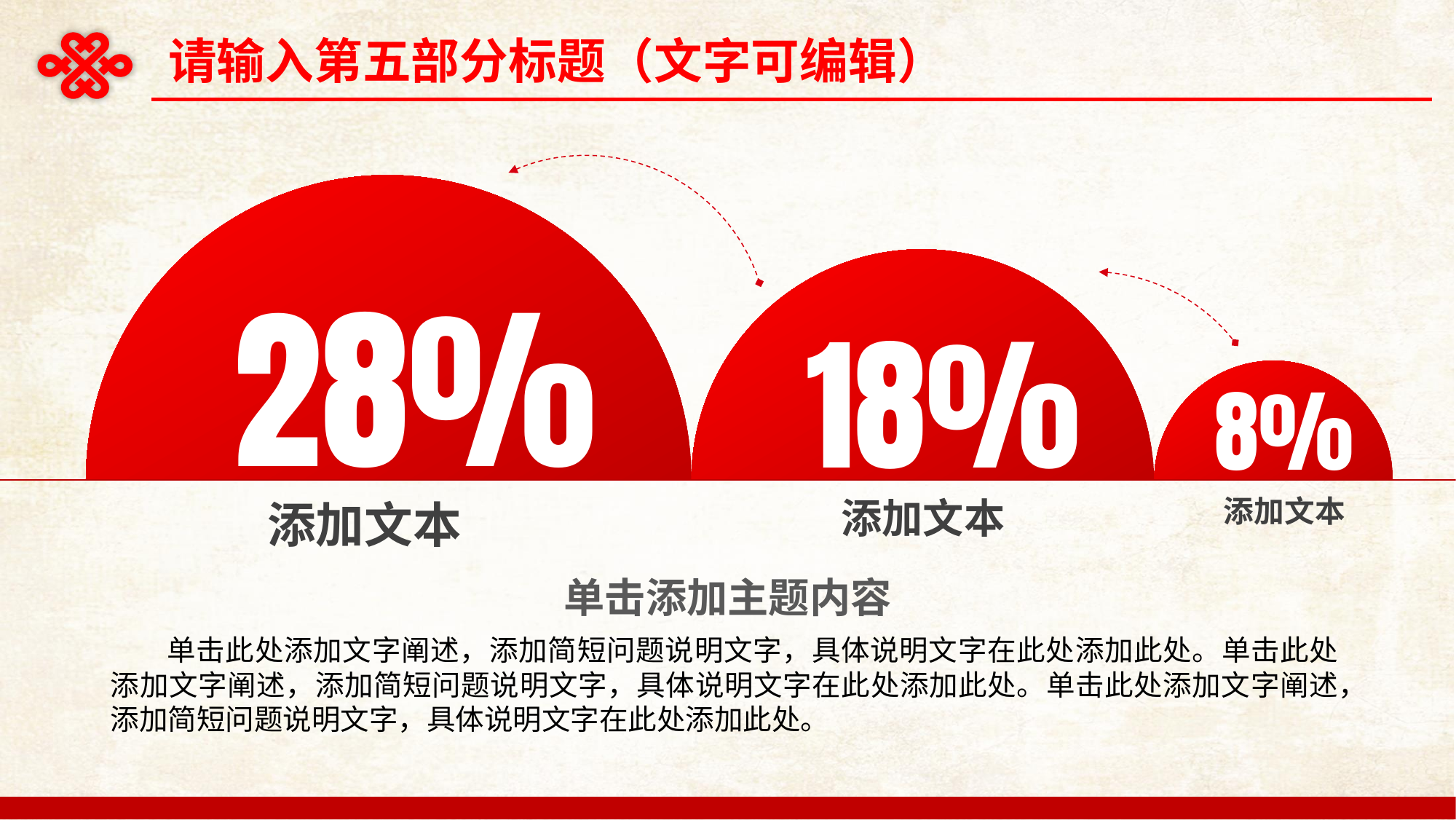

请输入第五部分标题（文字可编辑）

28%
18%

8%
添加文本
添加文本
添加文本
单击添加主题内容
       单击此处添加文字阐述，添加简短问题说明文字，具体说明文字在此处添加此处。单击此处添加文字阐述，添加简短问题说明文字，具体说明文字在此处添加此处。单击此处添加文字阐述，添加简短问题说明文字，具体说明文字在此处添加此处。